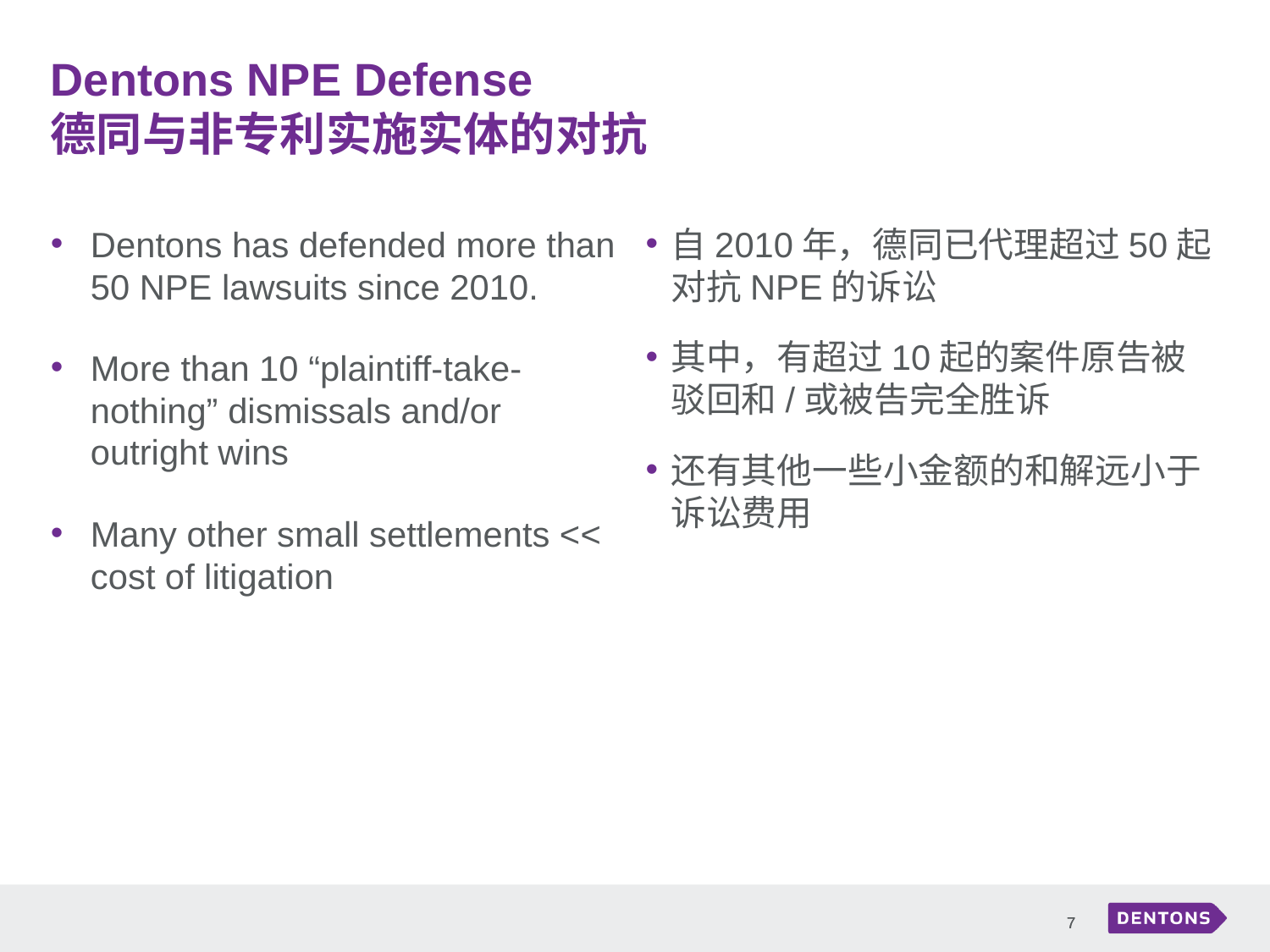

# Dentons NPE Defense 德同与非专利实施实体的对抗
Dentons has defended more than 50 NPE lawsuits since 2010.
More than 10 “plaintiff-take-nothing” dismissals and/or outright wins
Many other small settlements << cost of litigation

自2010年，德同已代理超过50起对抗NPE的诉讼
其中，有超过10起的案件原告被驳回和/或被告完全胜诉
还有其他一些小金额的和解远小于诉讼费用

7
7